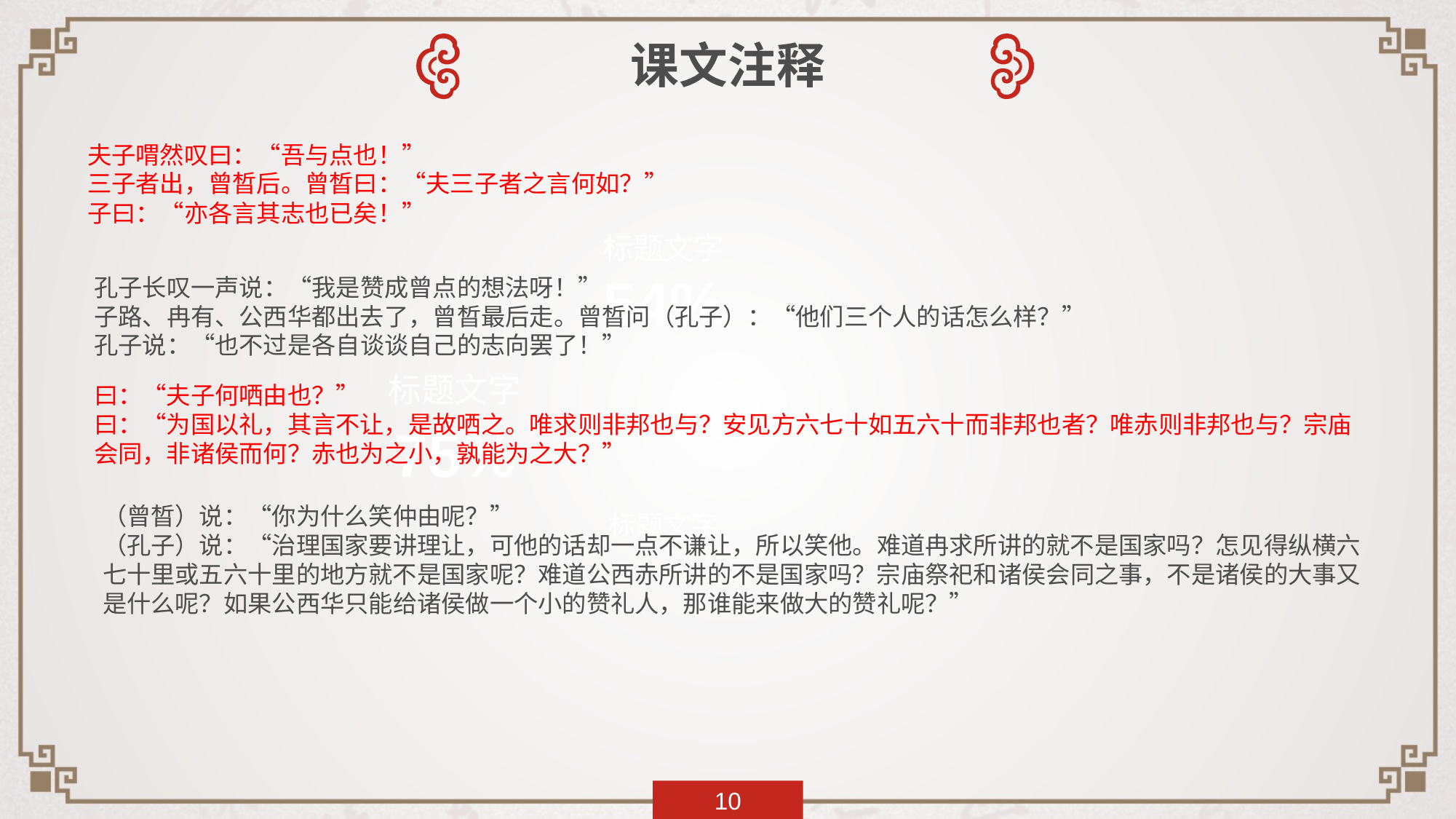

课文注释

夫子喟然叹曰：“吾与点也！”
三子者出，曾晳后。曾晳曰：“夫三子者之言何如？”
子曰：“亦各言其志也已矣！”
标题文字
54%
孔子长叹一声说：“我是赞成曾点的想法呀！”
子路、冉有、公西华都出去了，曾晳最后走。曾晳问（孔子）：“他们三个人的话怎么样？”
孔子说：“也不过是各自谈谈自己的志向罢了！”
标题文字
曰：“夫子何哂由也？”
曰：“为国以礼，其言不让，是故哂之。唯求则非邦也与？安见方六七十如五六十而非邦也者？唯赤则非邦也与？宗庙会同，非诸侯而何？赤也为之小，孰能为之大？”
75%
（曾晳）说：“你为什么笑仲由呢？”
（孔子）说：“治理国家要讲理让，可他的话却一点不谦让，所以笑他。难道冉求所讲的就不是国家吗？怎见得纵横六七十里或五六十里的地方就不是国家呢？难道公西赤所讲的不是国家吗？宗庙祭祀和诸侯会同之事，不是诸侯的大事又是什么呢？如果公西华只能给诸侯做一个小的赞礼人，那谁能来做大的赞礼呢？”
标题文字